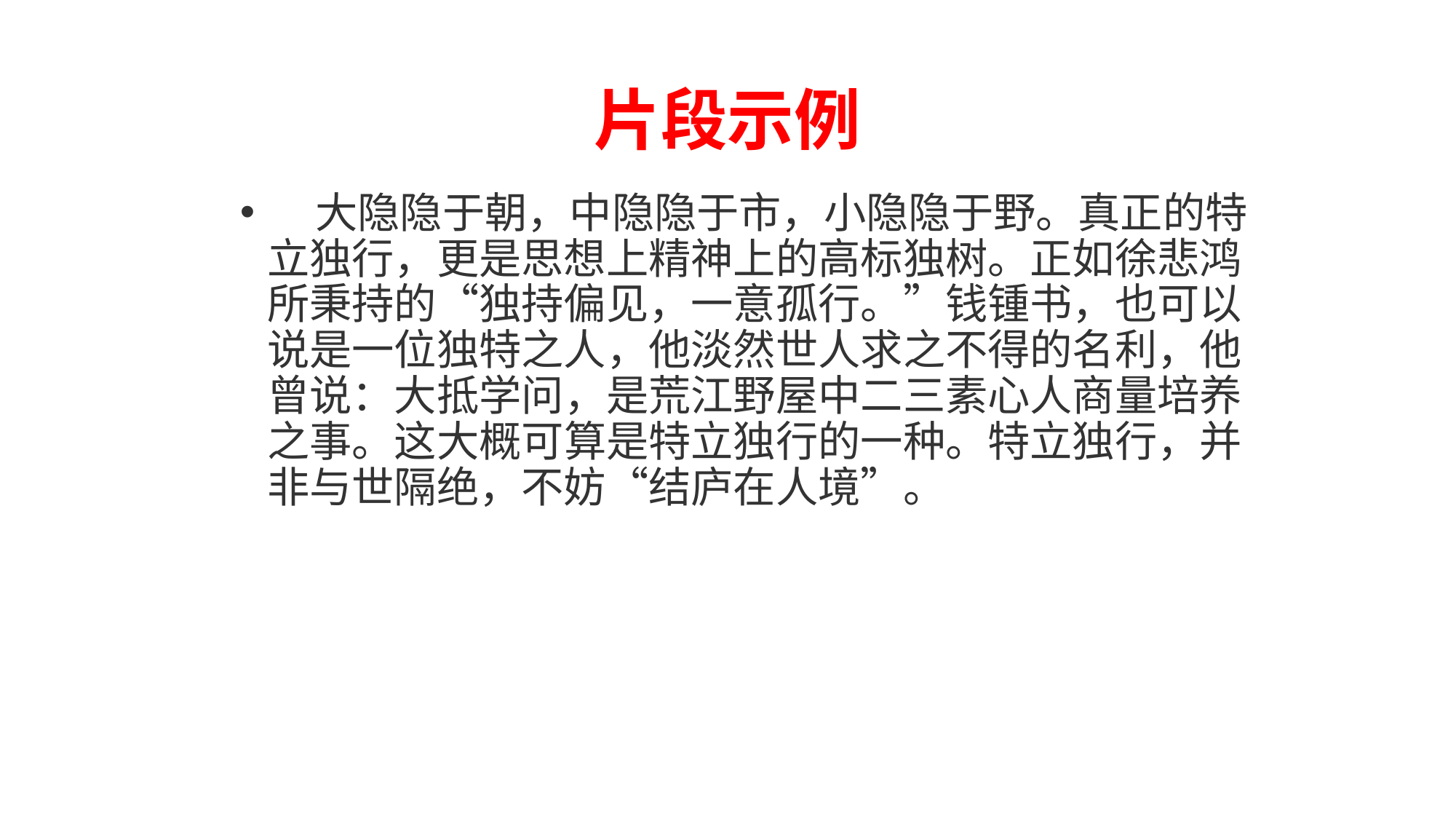

# 片段示例
    大隐隐于朝，中隐隐于市，小隐隐于野。真正的特立独行，更是思想上精神上的高标独树。正如徐悲鸿所秉持的“独持偏见，一意孤行。”钱锺书，也可以说是一位独特之人，他淡然世人求之不得的名利，他曾说：大抵学问，是荒江野屋中二三素心人商量培养之事。这大概可算是特立独行的一种。特立独行，并非与世隔绝，不妨“结庐在人境”。